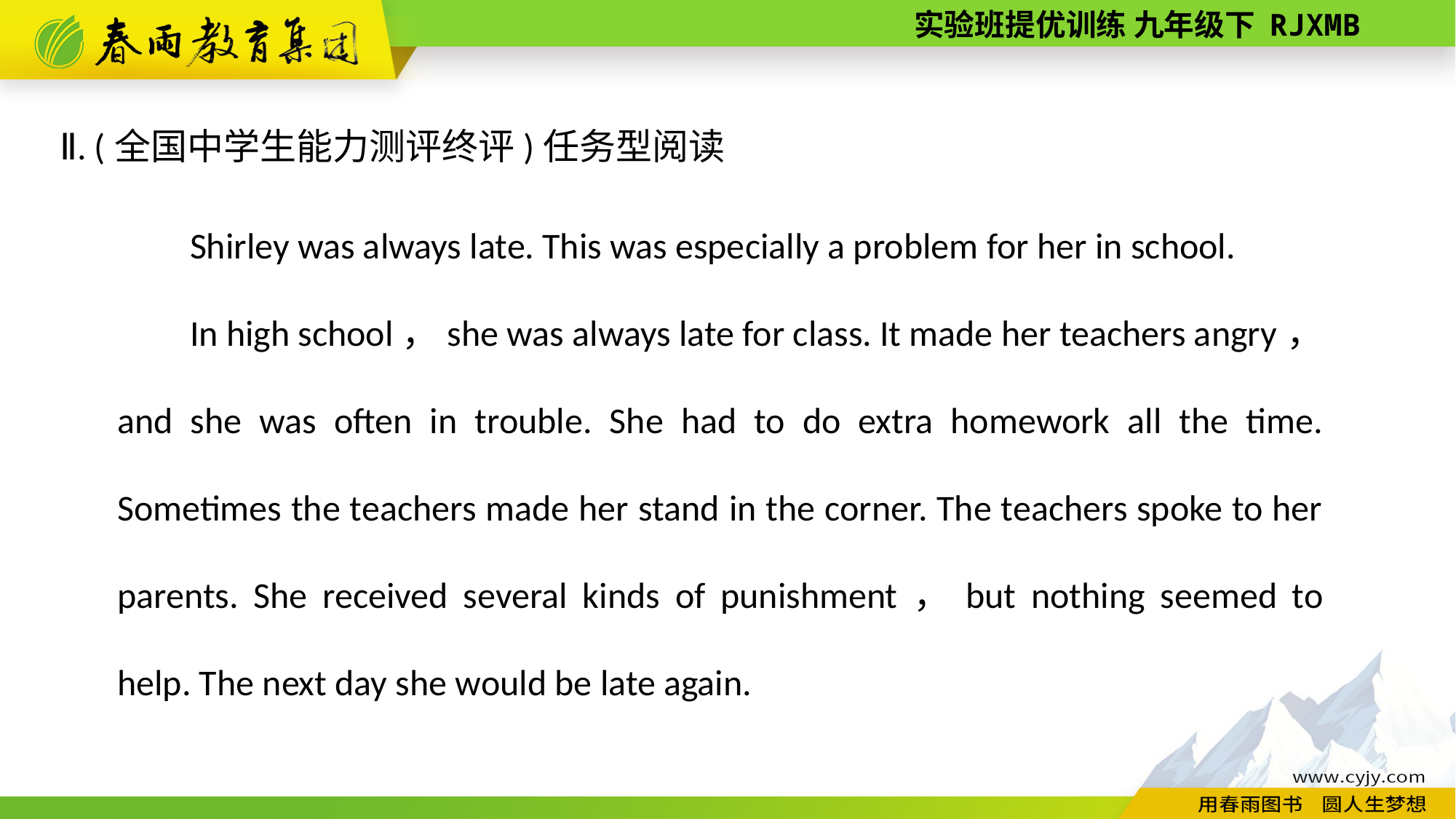

Ⅱ. (全国中学生能力测评终评)任务型阅读
Shirley was always late. This was especially a problem for her in school.
In high school，she was always late for class. It made her teachers angry，and she was often in trouble. She had to do extra homework all the time. Sometimes the teachers made her stand in the corner. The teachers spoke to her parents. She received several kinds of punishment，but nothing seemed to help. The next day she would be late again.